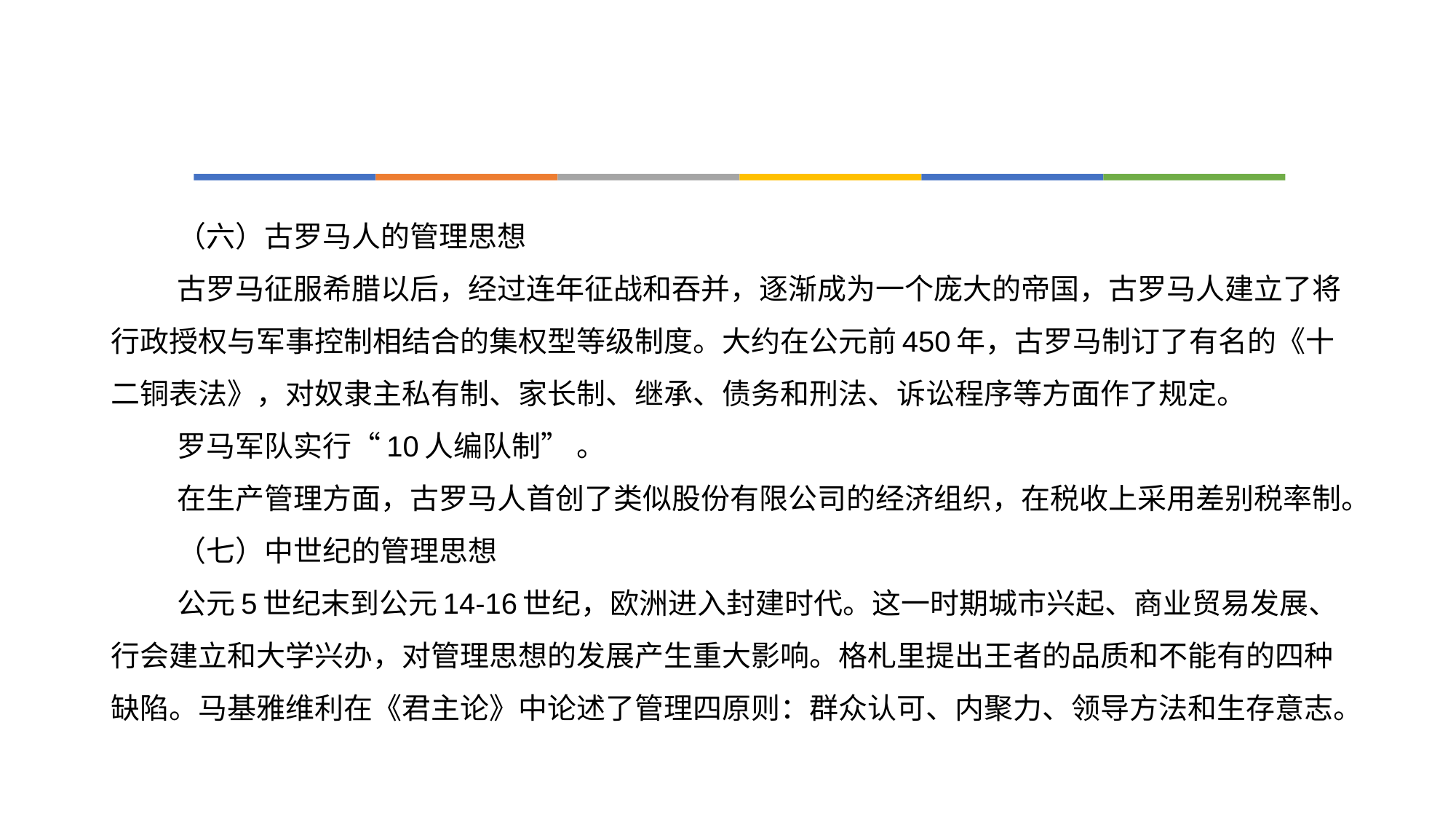

#
（六）古罗马人的管理思想
古罗马征服希腊以后，经过连年征战和吞并，逐渐成为一个庞大的帝国，古罗马人建立了将行政授权与军事控制相结合的集权型等级制度。大约在公元前450年，古罗马制订了有名的《十二铜表法》，对奴隶主私有制、家长制、继承、债务和刑法、诉讼程序等方面作了规定。
罗马军队实行“10人编队制” 。
在生产管理方面，古罗马人首创了类似股份有限公司的经济组织，在税收上采用差别税率制。
（七）中世纪的管理思想
公元5世纪末到公元14-16世纪，欧洲进入封建时代。这一时期城市兴起、商业贸易发展、行会建立和大学兴办，对管理思想的发展产生重大影响。格札里提出王者的品质和不能有的四种缺陷。马基雅维利在《君主论》中论述了管理四原则：群众认可、内聚力、领导方法和生存意志。